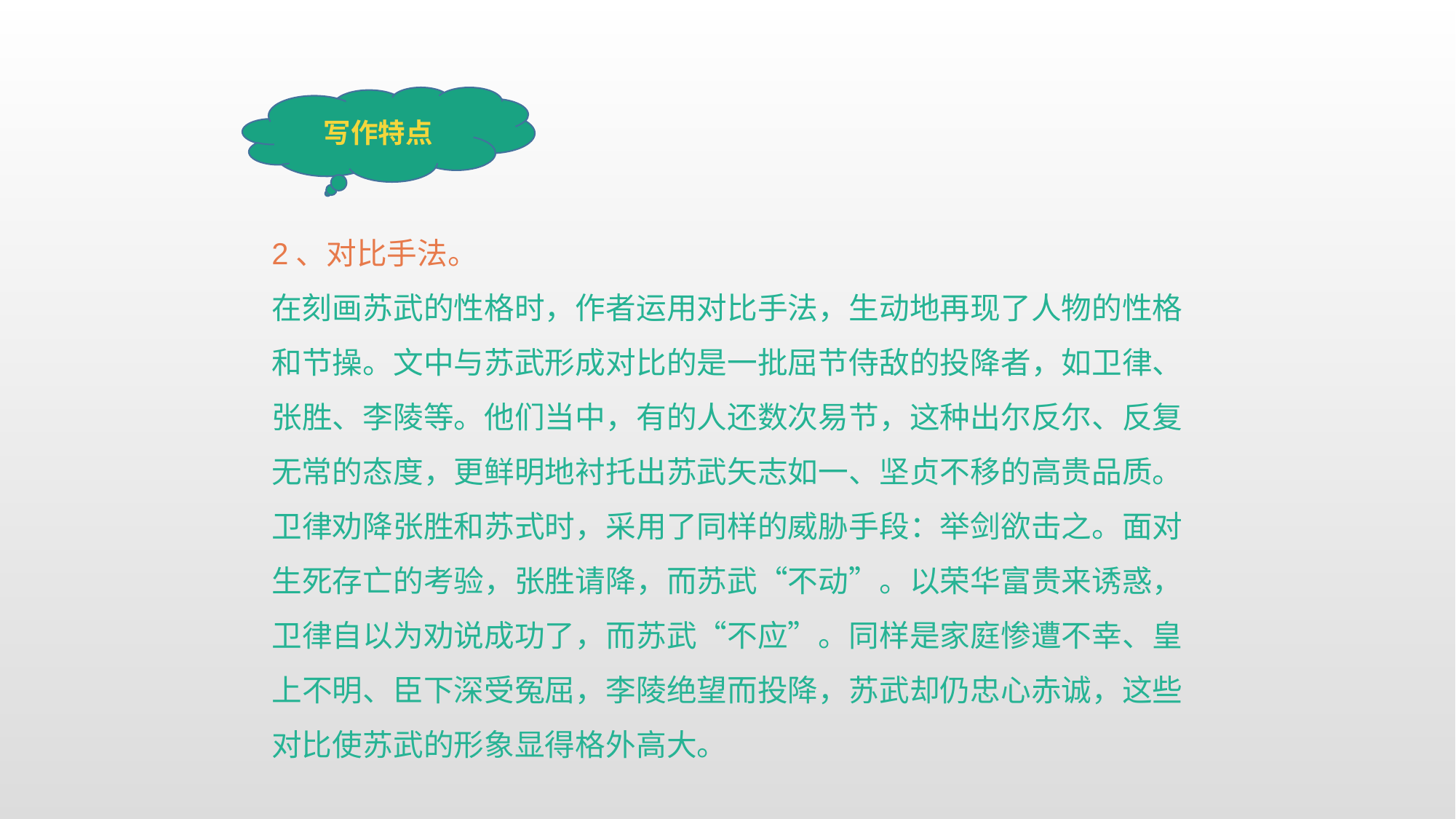

写作特点
2、对比手法。
在刻画苏武的性格时，作者运用对比手法，生动地再现了人物的性格和节操。文中与苏武形成对比的是一批屈节侍敌的投降者，如卫律、张胜、李陵等。他们当中，有的人还数次易节，这种出尔反尔、反复无常的态度，更鲜明地衬托出苏武矢志如一、坚贞不移的高贵品质。卫律劝降张胜和苏式时，采用了同样的威胁手段：举剑欲击之。面对生死存亡的考验，张胜请降，而苏武“不动”。以荣华富贵来诱惑，卫律自以为劝说成功了，而苏武“不应”。同样是家庭惨遭不幸、皇上不明、臣下深受冤屈，李陵绝望而投降，苏武却仍忠心赤诚，这些对比使苏武的形象显得格外高大。